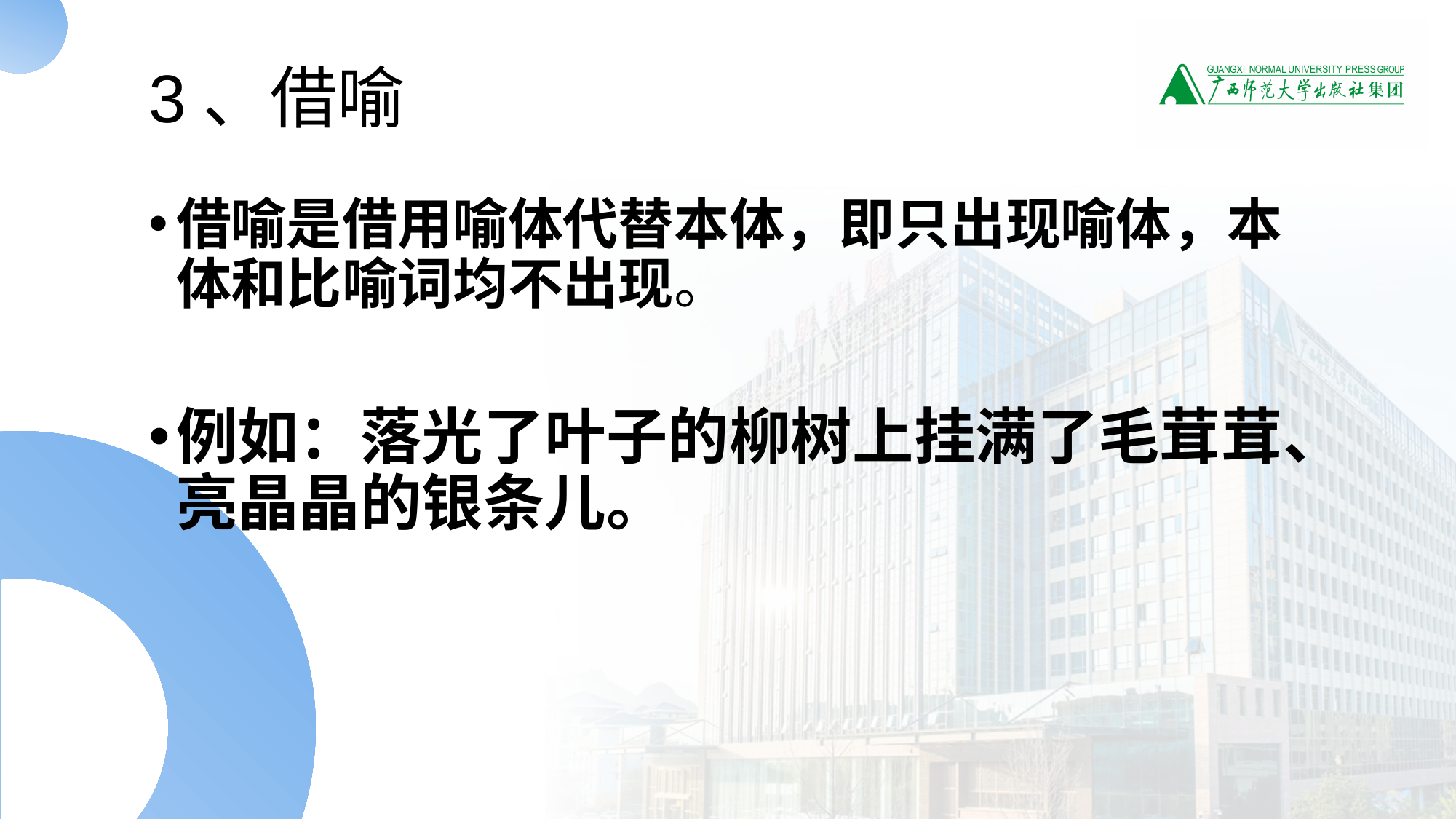

# 3、借喻
借喻是借用喻体代替本体，即只出现喻体，本体和比喻词均不出现。

例如：落光了叶子的柳树上挂满了毛茸茸、亮晶晶的银条儿。